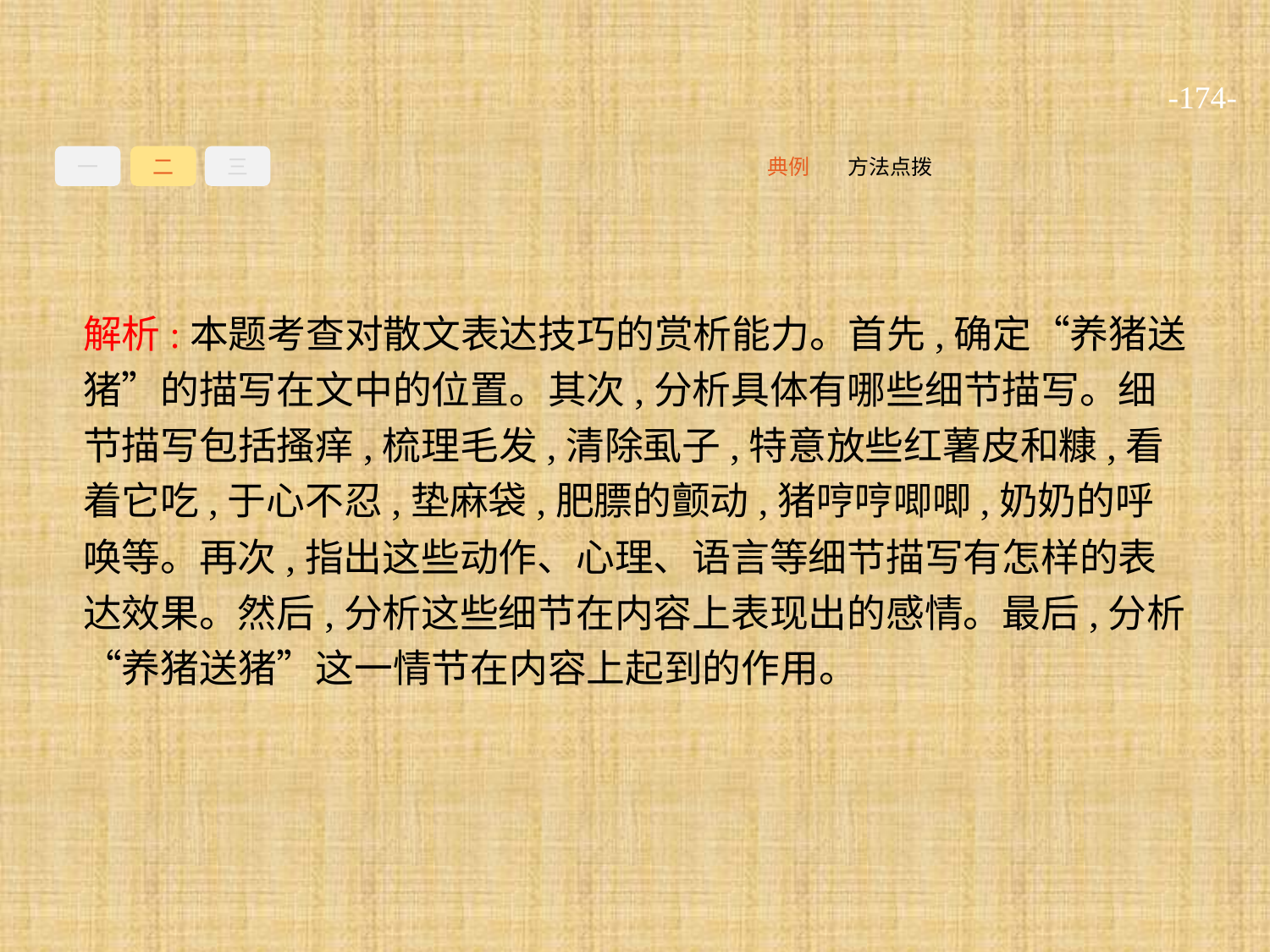

-174-
一
二
三
方法点拨
典例
解析:本题考查对散文表达技巧的赏析能力。首先,确定“养猪送猪”的描写在文中的位置。其次,分析具体有哪些细节描写。细节描写包括搔痒,梳理毛发,清除虱子,特意放些红薯皮和糠,看着它吃,于心不忍,垫麻袋,肥膘的颤动,猪哼哼唧唧,奶奶的呼唤等。再次,指出这些动作、心理、语言等细节描写有怎样的表达效果。然后,分析这些细节在内容上表现出的感情。最后,分析“养猪送猪”这一情节在内容上起到的作用。